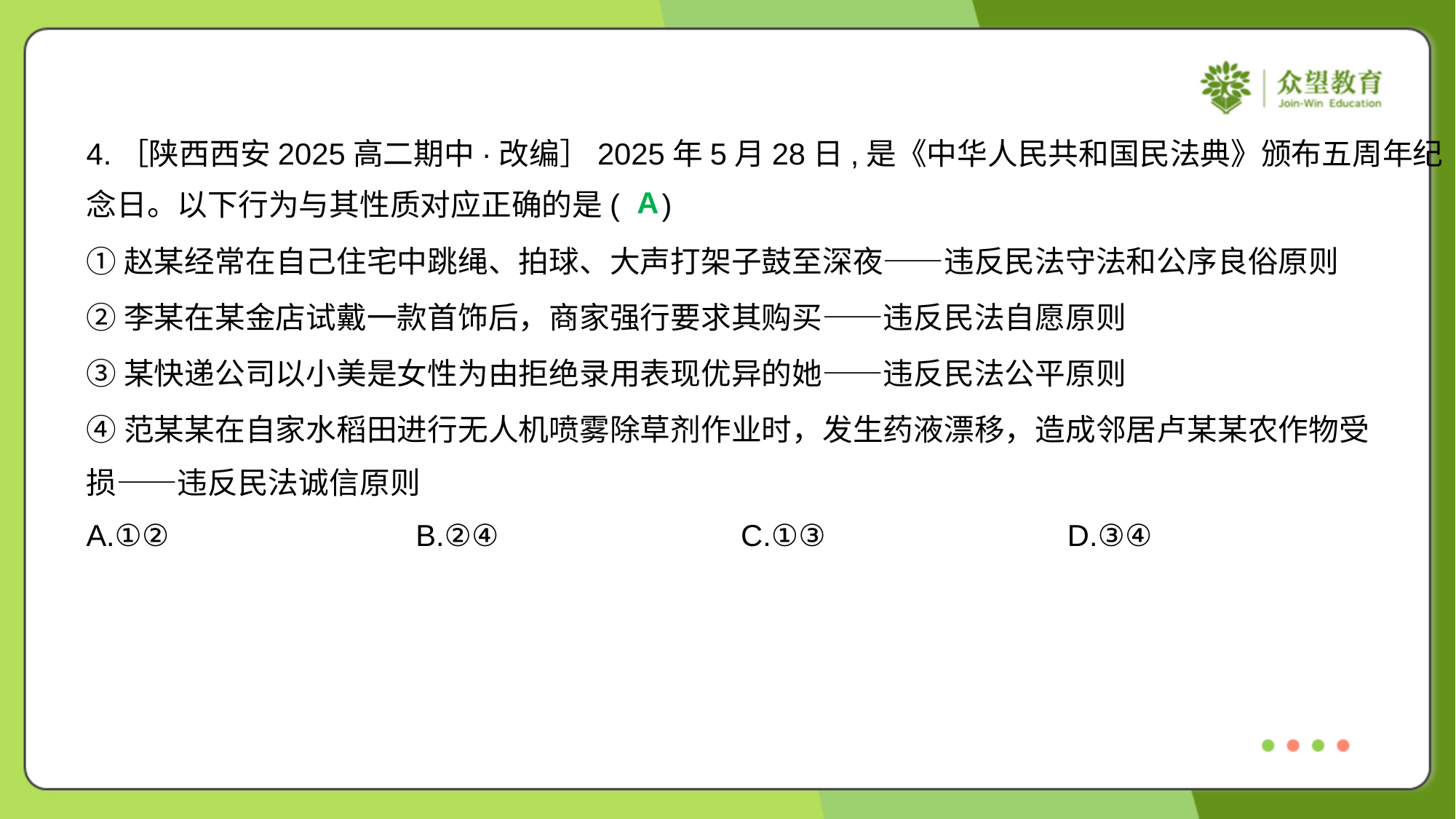

4.［陕西西安2025高二期中·改编］2025年5月28日,是《中华人民共和国民法典》颁布五周年纪
念日。以下行为与其性质对应正确的是(     )
A
①赵某经常在自己住宅中跳绳、拍球、大声打架子鼓至深夜——违反民法守法和公序良俗原则
②李某在某金店试戴一款首饰后，商家强行要求其购买——违反民法自愿原则
③某快递公司以小美是女性为由拒绝录用表现优异的她——违反民法公平原则
④范某某在自家水稻田进行无人机喷雾除草剂作业时，发生药液漂移，造成邻居卢某某农作物受
损——违反民法诚信原则
A.①②	B.②④	C.①③	D.③④